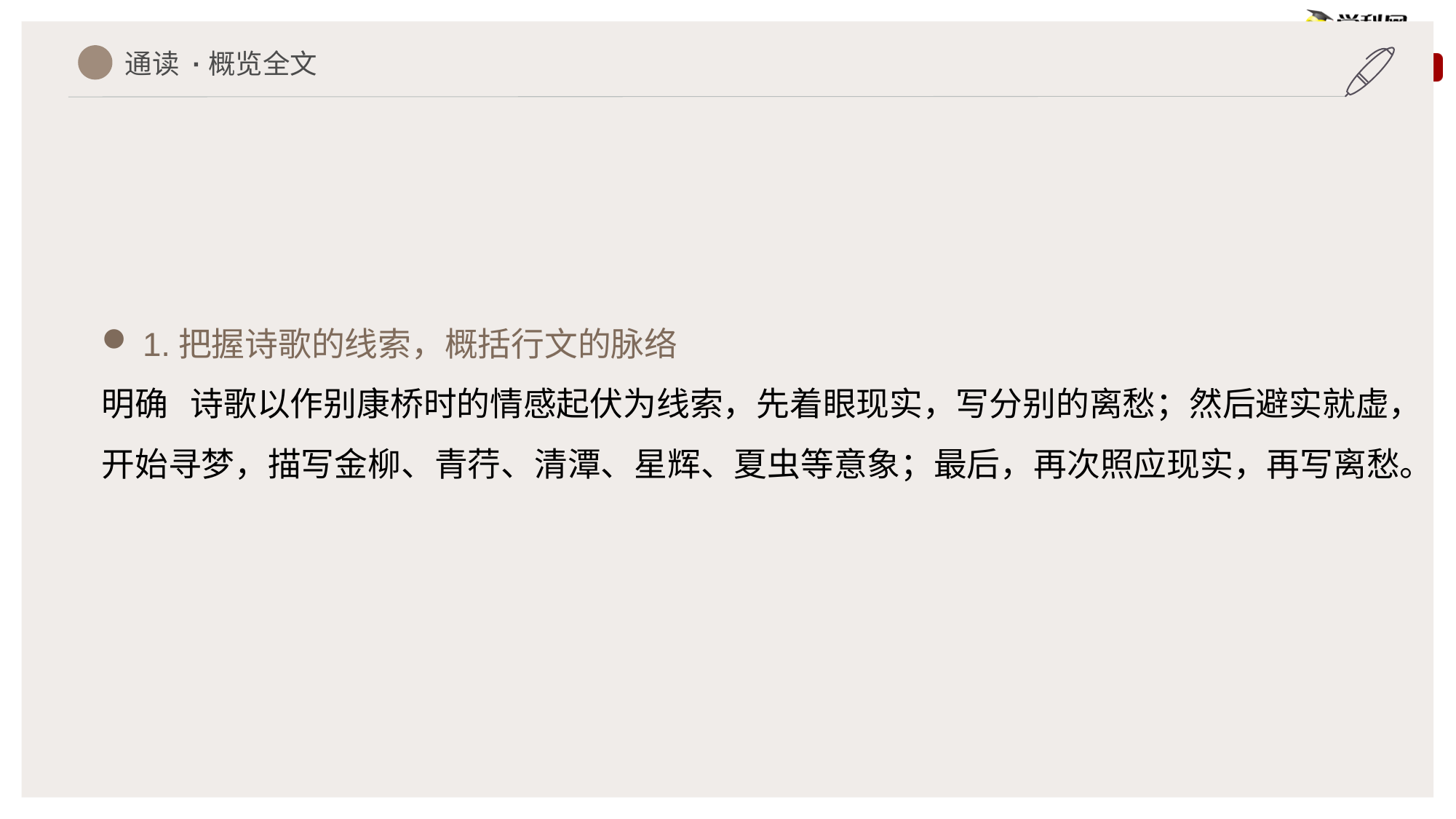

通读 ·概览全文

1.把握诗歌的线索，概括行文的脉络
明确   诗歌以作别康桥时的情感起伏为线索，先着眼现实，写分别的离愁；然后避实就虚，开始寻梦，描写金柳、青荇、清潭、星辉、夏虫等意象；最后，再次照应现实，再写离愁。